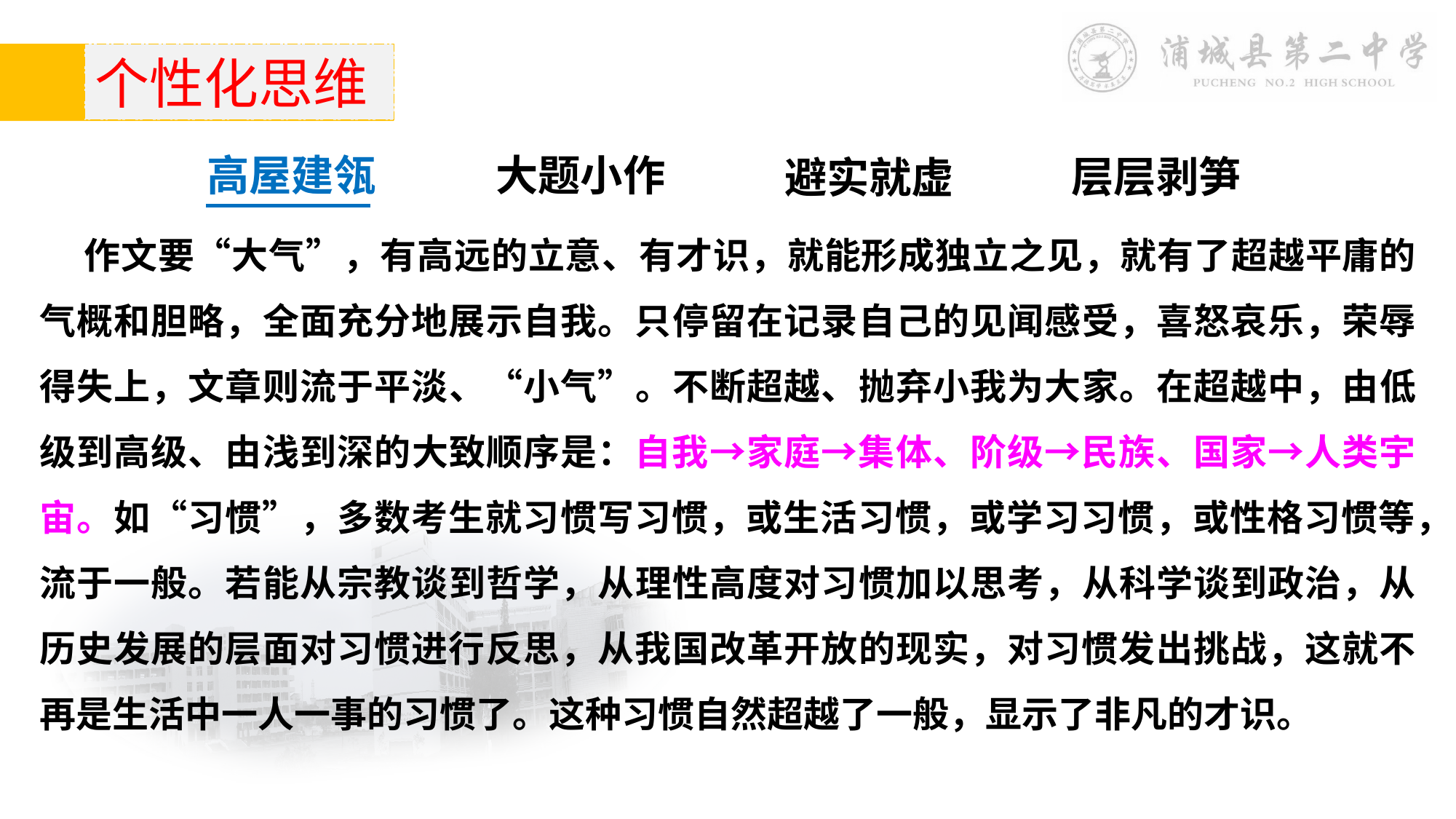

个性化思维

大题小作
高屋建瓴
层层剥笋
避实就虚
    作文要“大气”，有高远的立意、有才识，就能形成独立之见，就有了超越平庸的气概和胆略，全面充分地展示自我。只停留在记录自己的见闻感受，喜怒哀乐，荣辱得失上，文章则流于平淡、“小气”。不断超越、抛弃小我为大家。在超越中，由低级到高级、由浅到深的大致顺序是：自我→家庭→集体、阶级→民族、国家→人类宇宙。如“习惯”，多数考生就习惯写习惯，或生活习惯，或学习习惯，或性格习惯等，流于一般。若能从宗教谈到哲学，从理性高度对习惯加以思考，从科学谈到政治，从历史发展的层面对习惯进行反思，从我国改革开放的现实，对习惯发出挑战，这就不再是生活中一人一事的习惯了。这种习惯自然超越了一般，显示了非凡的才识。